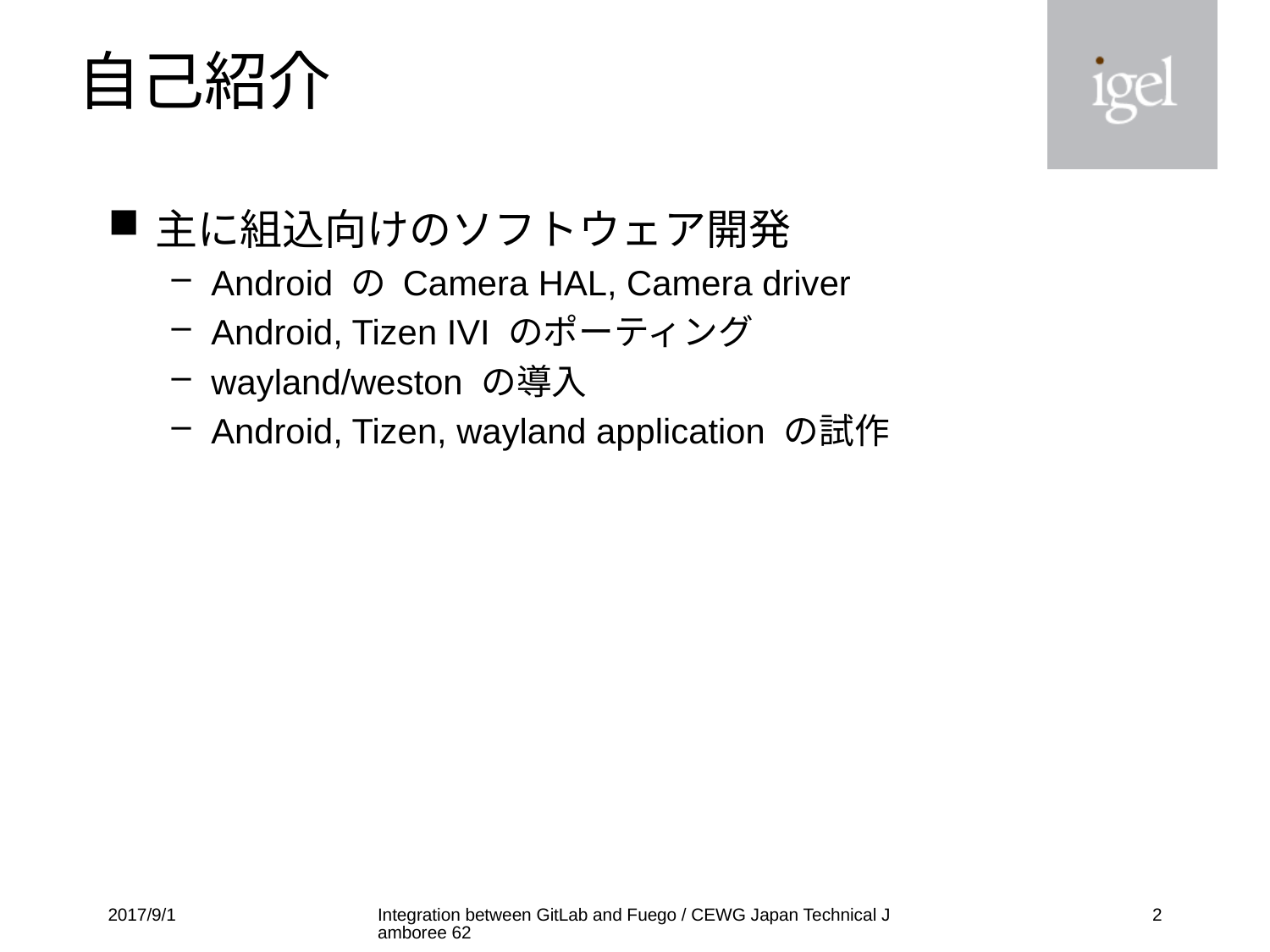

# 自己紹介
主に組込向けのソフトウェア開発
Android の Camera HAL, Camera driver
Android, Tizen IVI のポーティング
wayland/weston の導入
Android, Tizen, wayland application の試作
2017/9/1
Integration between GitLab and Fuego / CEWG Japan Technical Jamboree 62
2